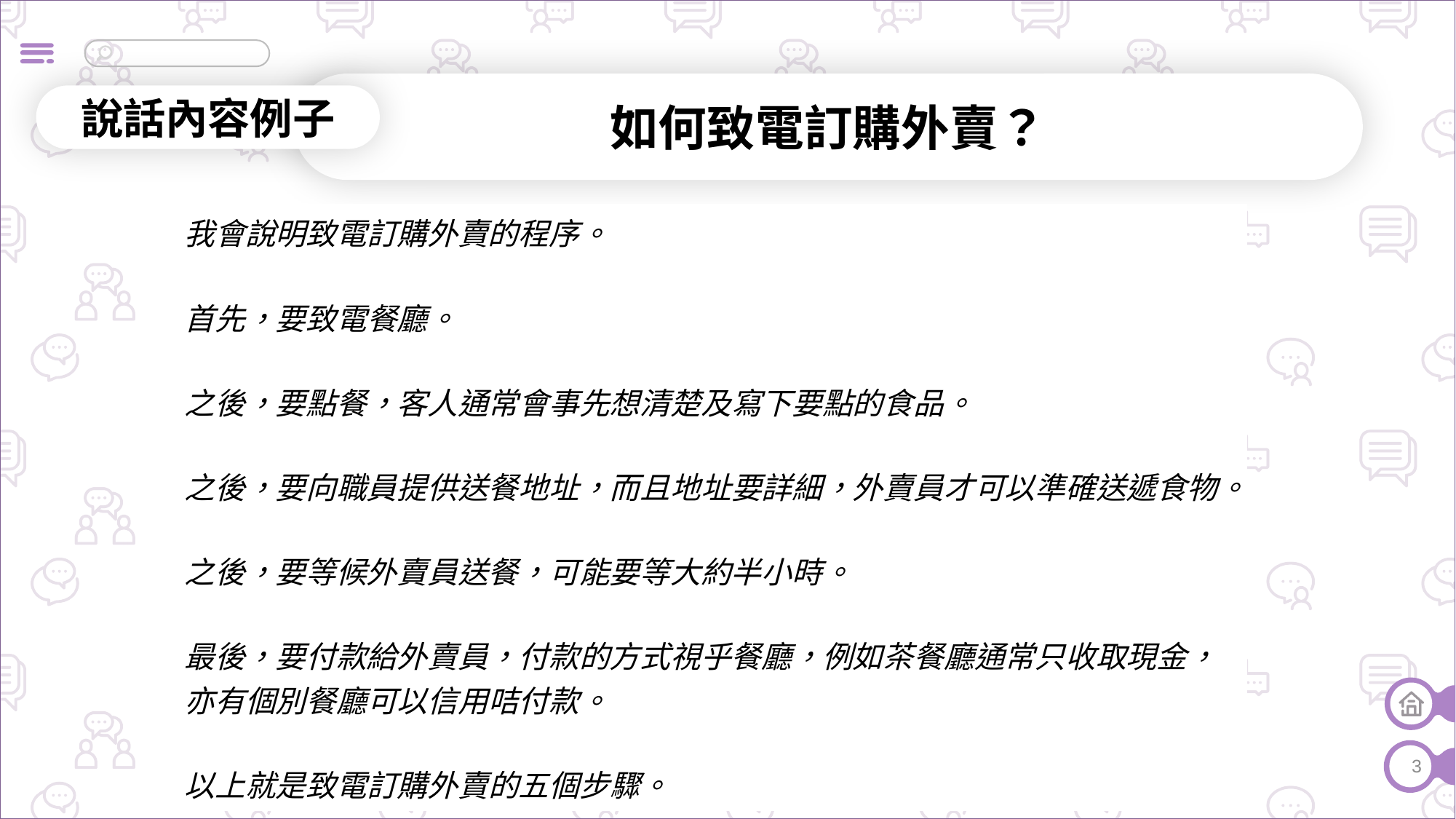

如何致電訂購外賣？
說話內容例子
| 我會說明致電訂購外賣的程序。 首先，要致電餐廳。 之後，要點餐，客人通常會事先想清楚及寫下要點的食品。 之後，要向職員提供送餐地址，而且地址要詳細，外賣員才可以準確送遞食物。 之後，要等候外賣員送餐，可能要等大約半小時。 最後，要付款給外賣員，付款的方式視乎餐廳，例如茶餐廳通常只收取現金，亦有個別餐廳可以信用咭付款。 以上就是致電訂購外賣的五個步驟。 |
| --- |
3